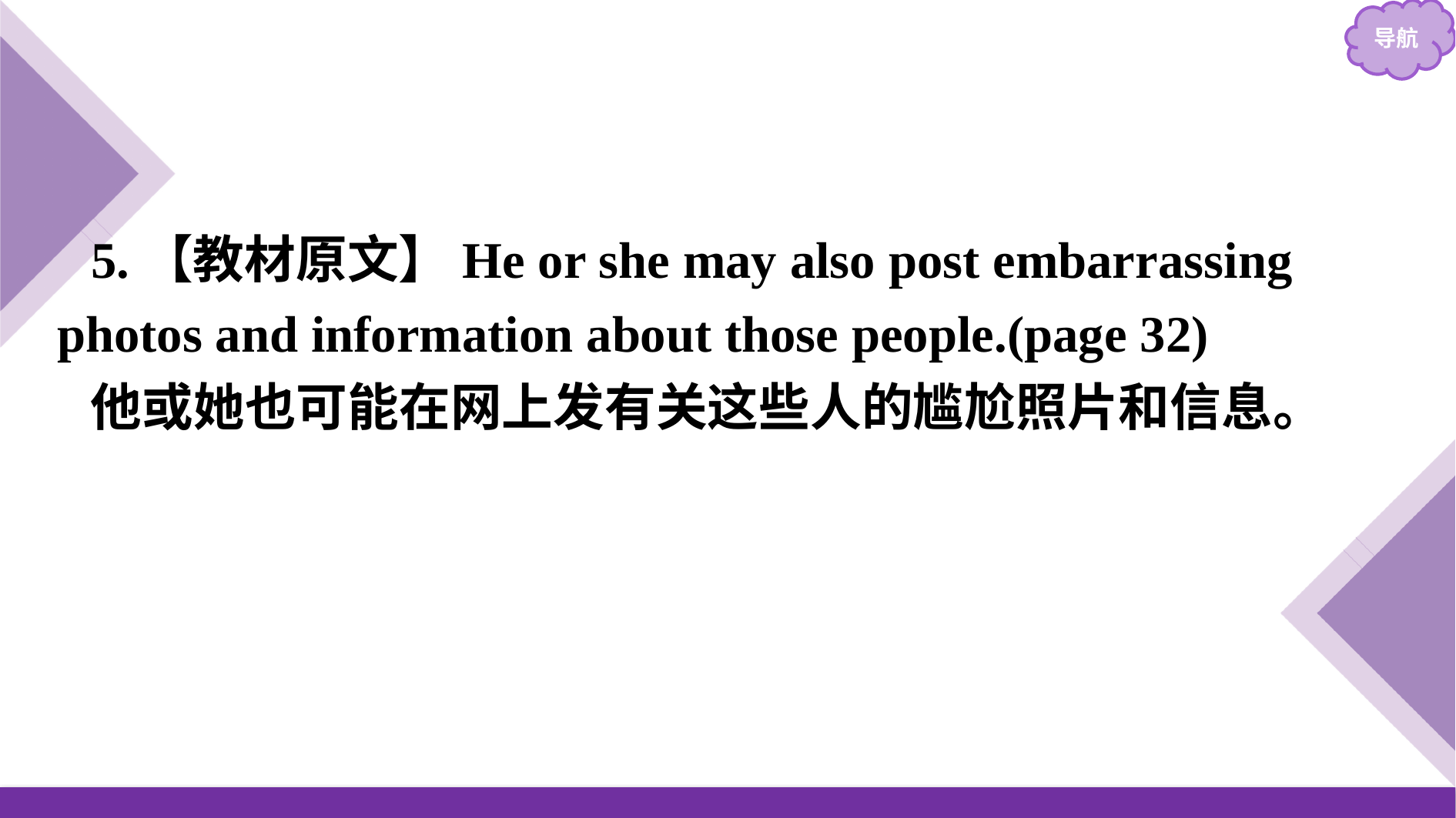

5.【教材原文】He or she may also post embarrassing photos and information about those people.(page 32)
他或她也可能在网上发有关这些人的尴尬照片和信息。